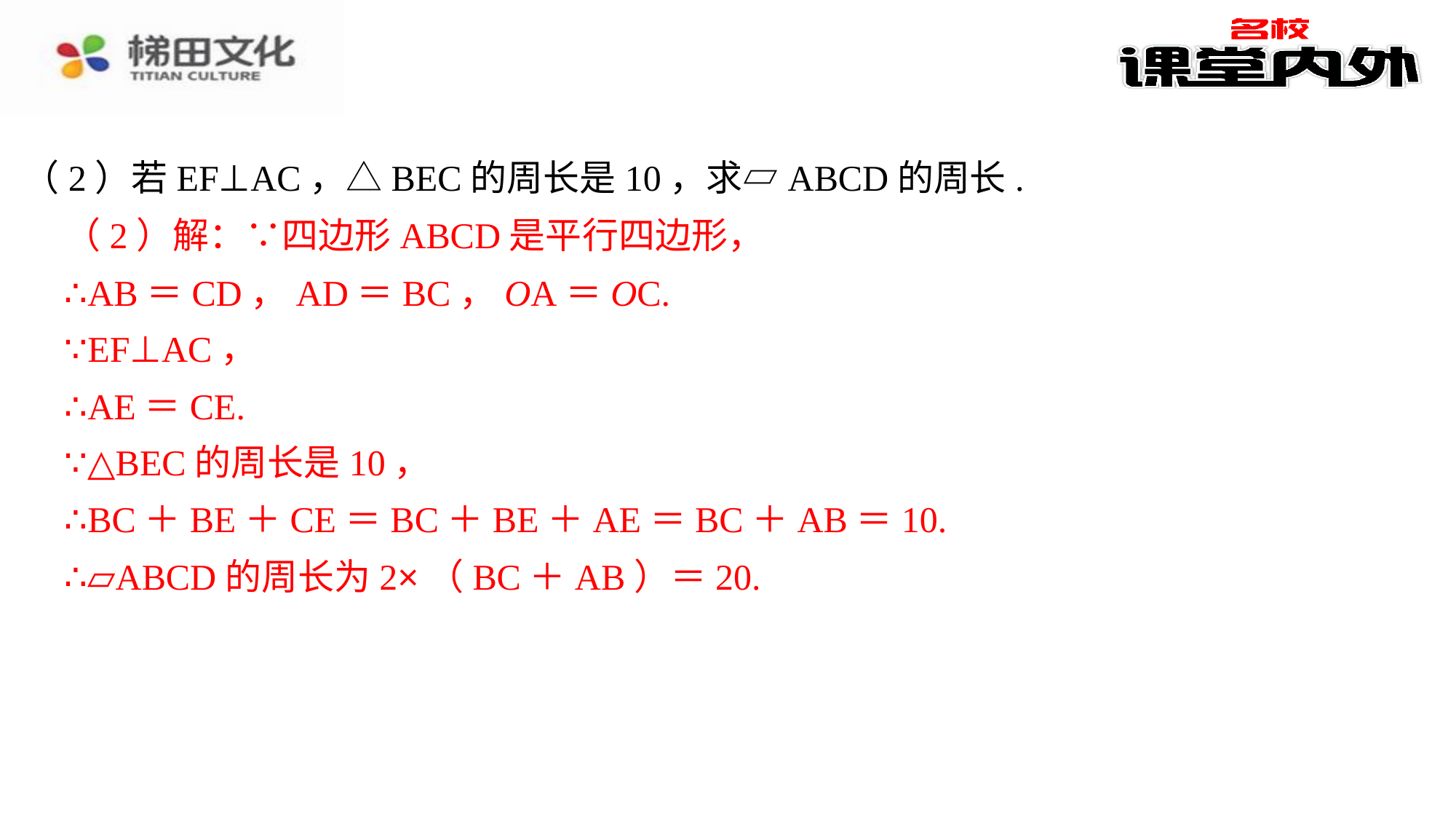

（2）若EF⊥AC，△BEC的周长是10，求▱ABCD的周长.
（2）解：∵四边形ABCD是平行四边形，
（2）解：∵四边形ABCD是平行四边形，⁠
∴AB＝CD，AD＝BC，OA＝OC.⁠
∵EF⊥AC，⁠
∴AE＝CE.⁠
∵△BEC的周长是10，⁠
∴BC＋BE＋CE＝BC＋BE＋AE＝BC＋AB＝10.⁠
∴▱ABCD的周长为2×（BC＋AB）＝20.⁠
∴AB＝CD，AD＝BC，OA＝OC.
∵EF⊥AC，
∴AE＝CE.
∵△BEC的周长是10，
∴BC＋BE＋CE＝BC＋BE＋AE＝BC＋AB＝10.
∴▱ABCD的周长为2×（BC＋AB）＝20.